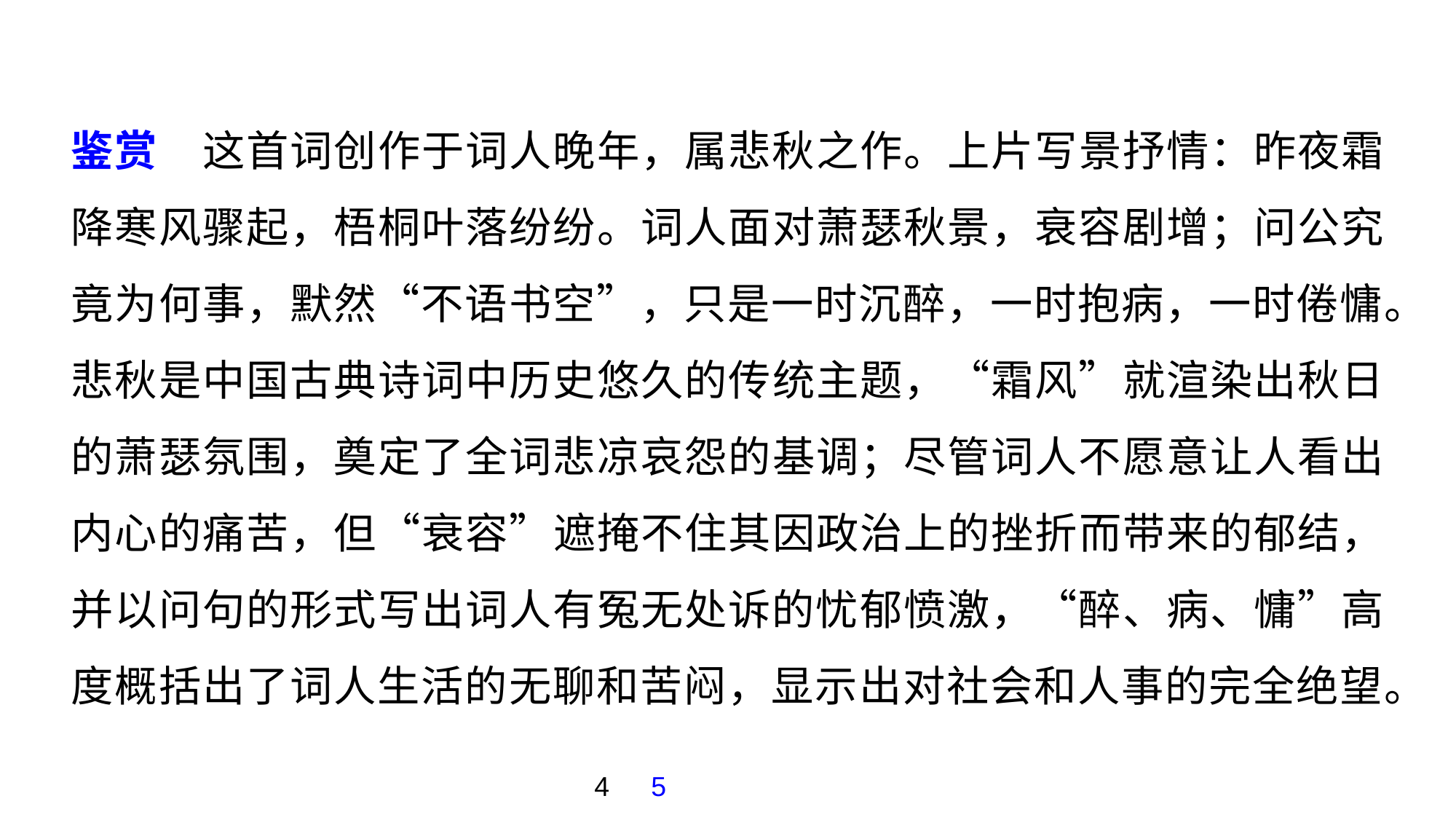

鉴赏　这首词创作于词人晚年，属悲秋之作。上片写景抒情：昨夜霜降寒风骤起，梧桐叶落纷纷。词人面对萧瑟秋景，衰容剧增；问公究竟为何事，默然“不语书空”，只是一时沉醉，一时抱病，一时倦慵。悲秋是中国古典诗词中历史悠久的传统主题，“霜风”就渲染出秋日的萧瑟氛围，奠定了全词悲凉哀怨的基调；尽管词人不愿意让人看出内心的痛苦，但“衰容”遮掩不住其因政治上的挫折而带来的郁结，并以问句的形式写出词人有冤无处诉的忧郁愤激，“醉、病、慵”高度概括出了词人生活的无聊和苦闷，显示出对社会和人事的完全绝望。
4
5